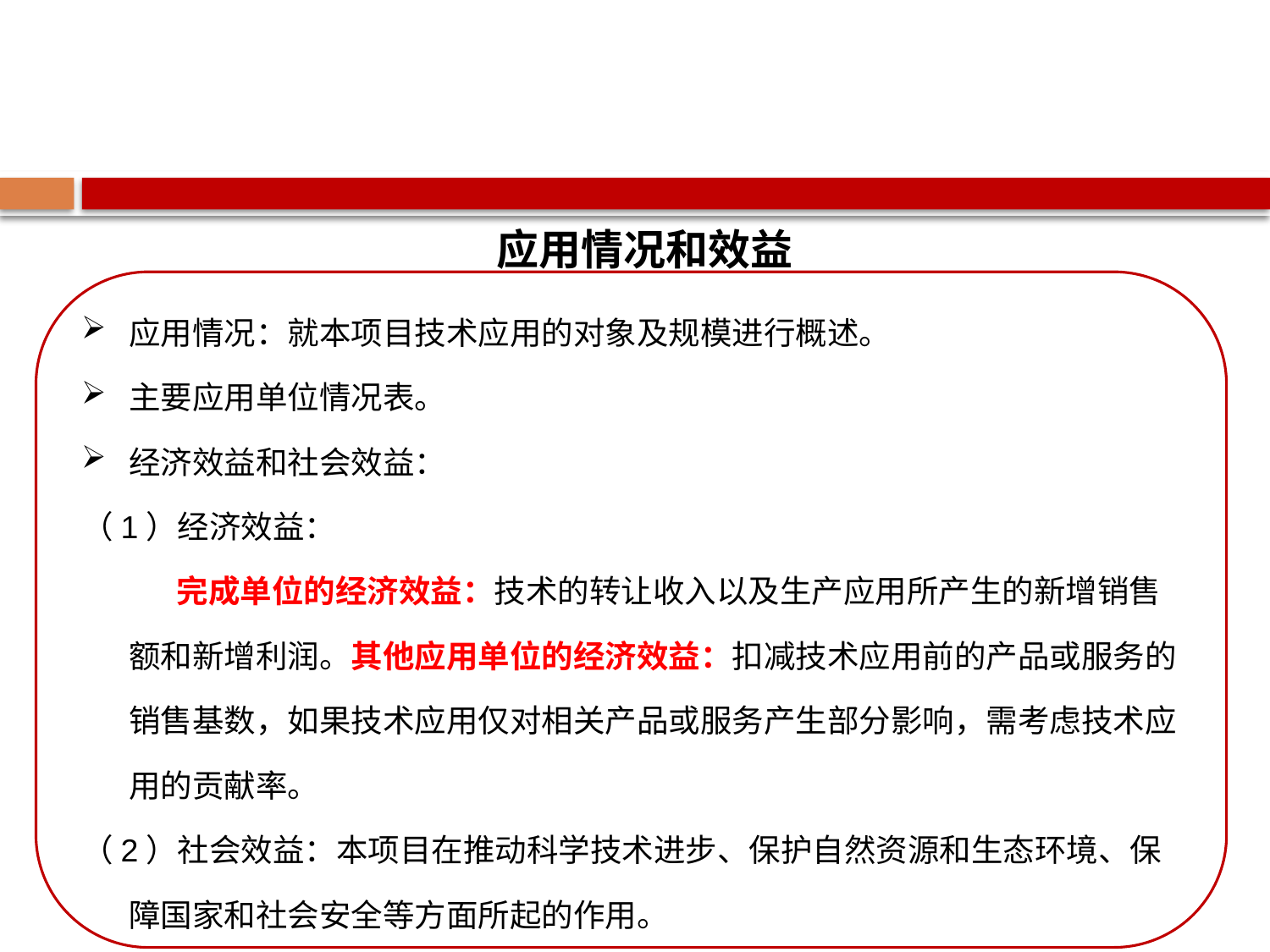

应用情况和效益
应用情况：就本项目技术应用的对象及规模进行概述。
主要应用单位情况表。
经济效益和社会效益：
（1）经济效益：
完成单位的经济效益：技术的转让收入以及生产应用所产生的新增销售额和新增利润。其他应用单位的经济效益：扣减技术应用前的产品或服务的销售基数，如果技术应用仅对相关产品或服务产生部分影响，需考虑技术应用的贡献率。
（2）社会效益：本项目在推动科学技术进步、保护自然资源和生态环境、保障国家和社会安全等方面所起的作用。